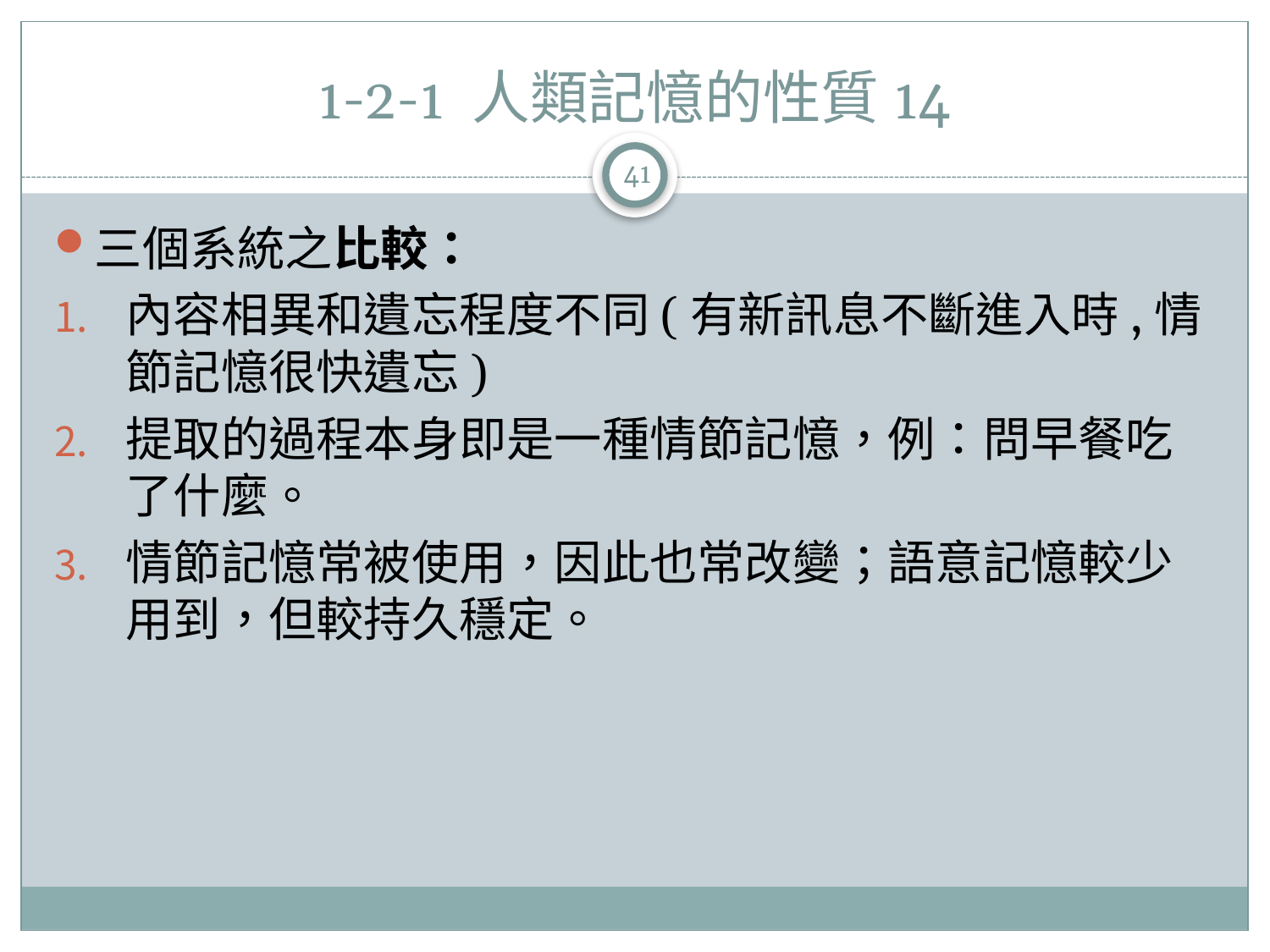

# 1-2-1 人類記憶的性質14
41
三個系統之比較：
內容相異和遺忘程度不同(有新訊息不斷進入時,情節記憶很快遺忘)
提取的過程本身即是一種情節記憶，例：問早餐吃了什麼。
情節記憶常被使用，因此也常改變；語意記憶較少用到，但較持久穩定。